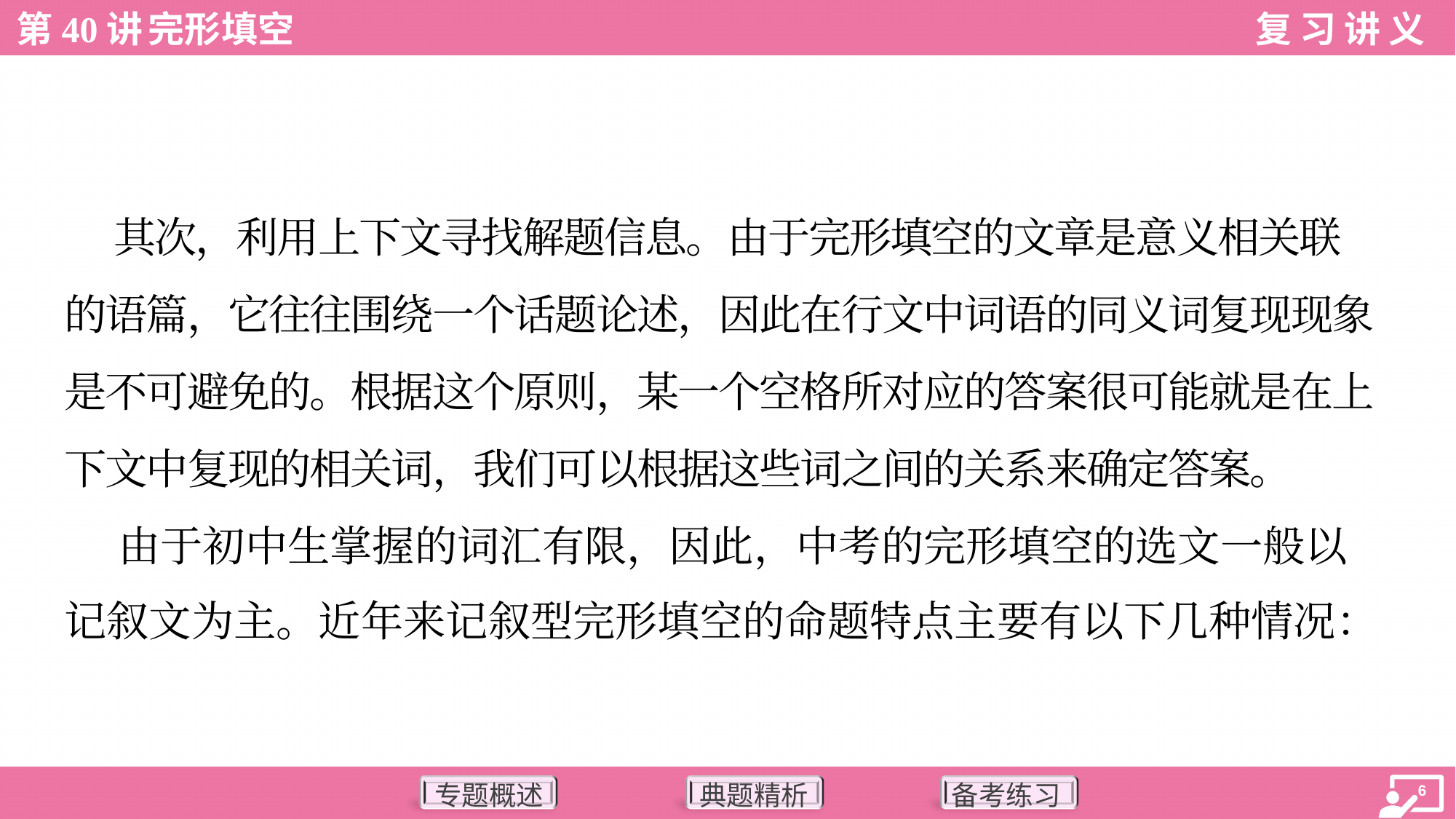

其次，利用上下文寻找解题信息。由于完形填空的文章是意义相关联
的语篇，它往往围绕一个话题论述，因此在行文中词语的同义词复现现象
是不可避免的。根据这个原则，某一个空格所对应的答案很可能就是在上
下文中复现的相关词，我们可以根据这些词之间的关系来确定答案。
    由于初中生掌握的词汇有限，因此，中考的完形填空的选文一般以
记叙文为主。近年来记叙型完形填空的命题特点主要有以下几种情况：